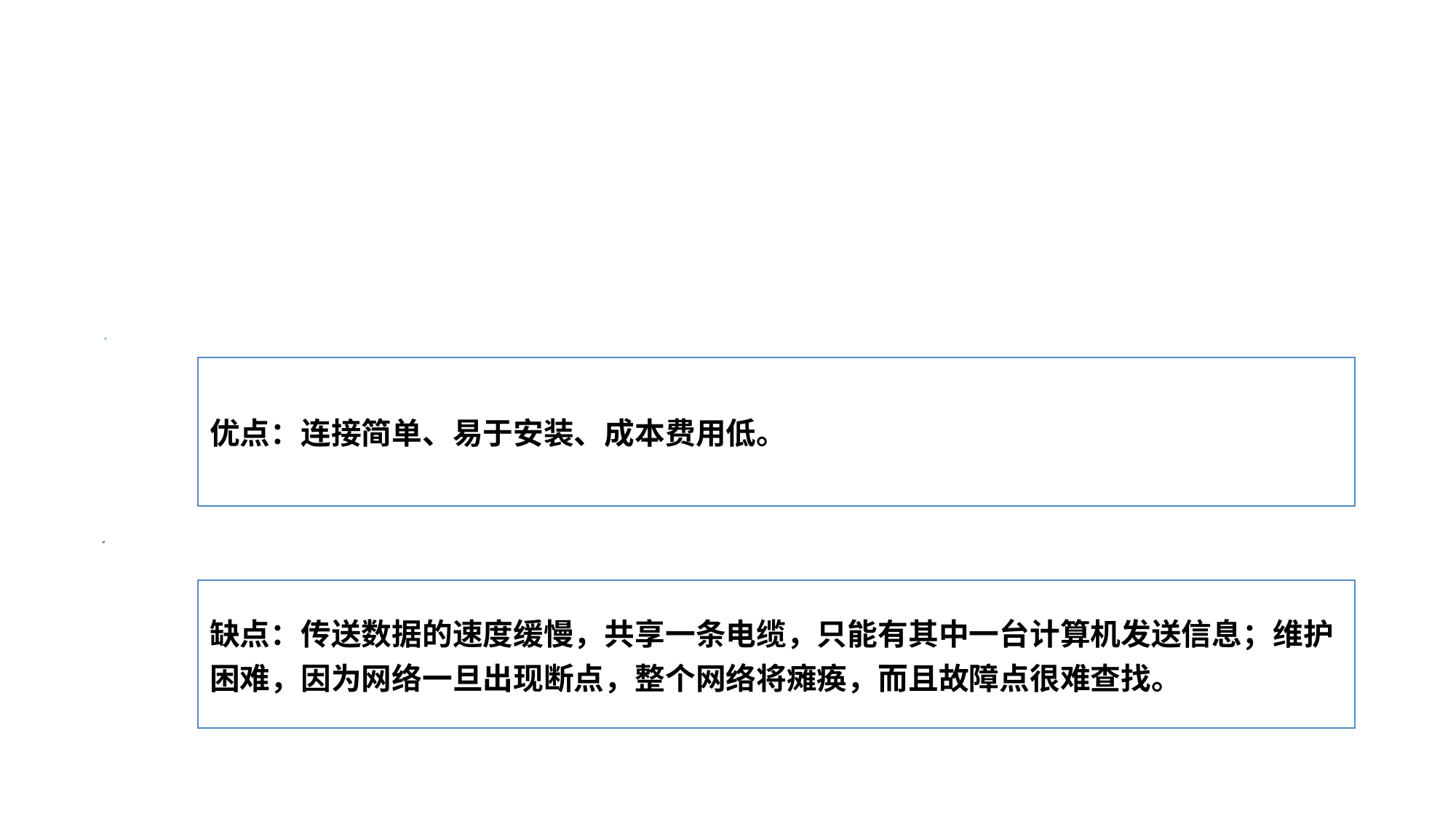

优点：连接简单、易于安装、成本费用低。
缺点：传送数据的速度缓慢，共享一条电缆，只能有其中一台计算机发送信息；维护困难，因为网络一旦出现断点，整个网络将瘫痪，而且故障点很难查找。